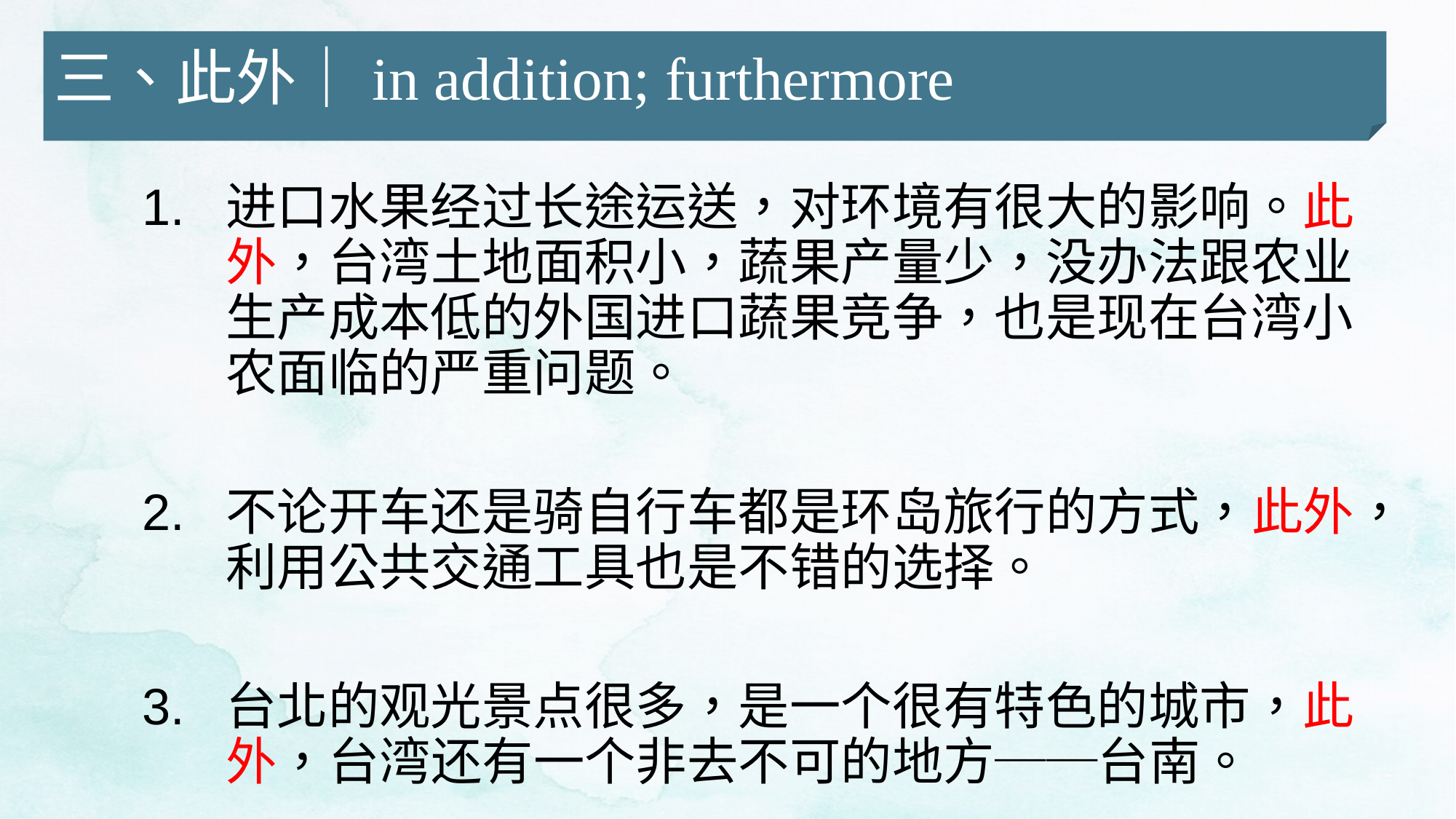

三、此外｜in addition; furthermore
进口水果经过长途运送，对环境有很大的影响。此外，台湾土地面积小，蔬果产量少，没办法跟农业生产成本低的外国进口蔬果竞争，也是现在台湾小农面临的严重问题。

不论开车还是骑自行车都是环岛旅行的方式，此外，利用公共交通工具也是不错的选择。

台北的观光景点很多，是一个很有特色的城市，此外，台湾还有一个非去不可的地方──台南。